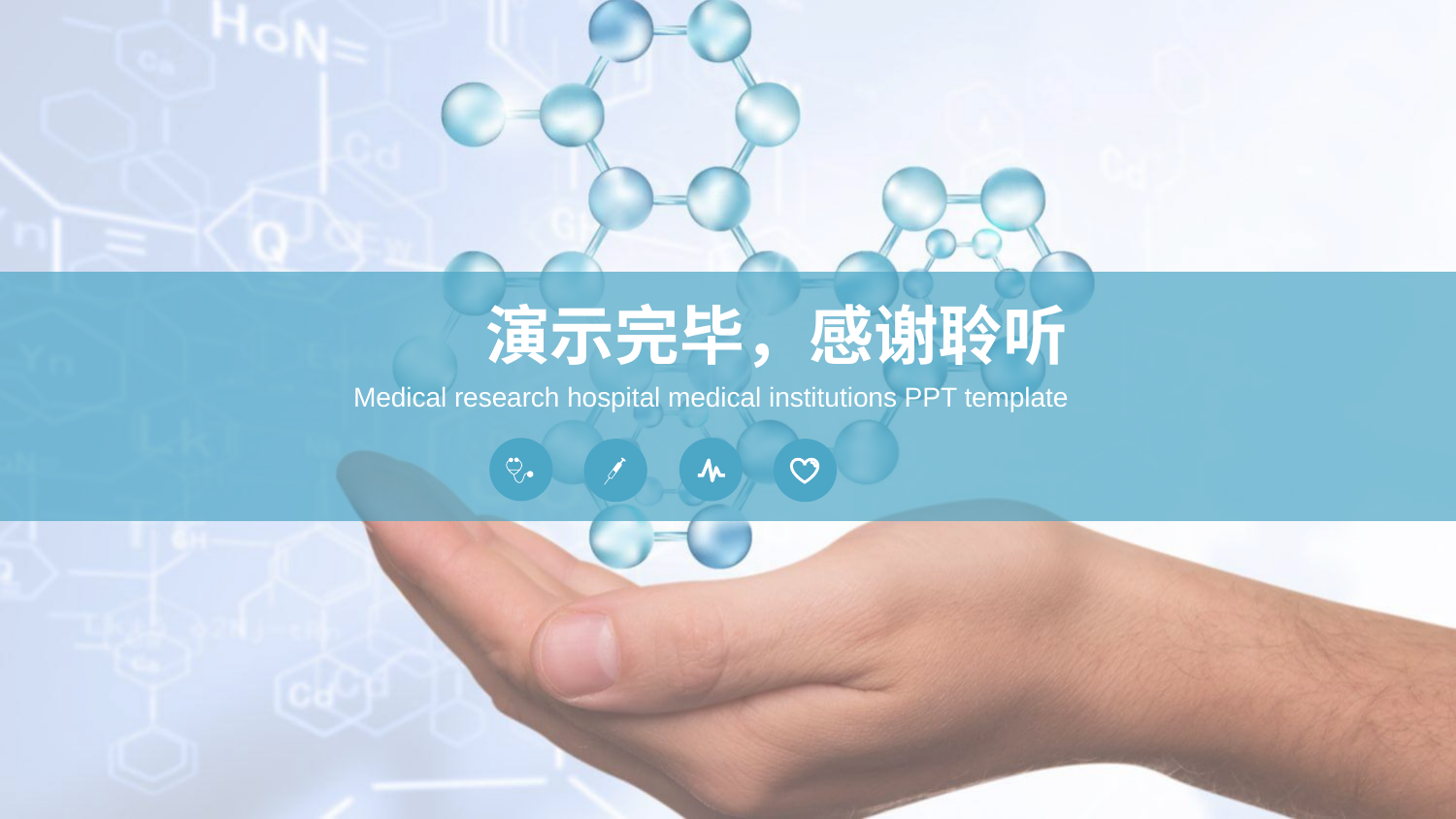

演示完毕，感谢聆听
Medical research hospital medical institutions PPT template